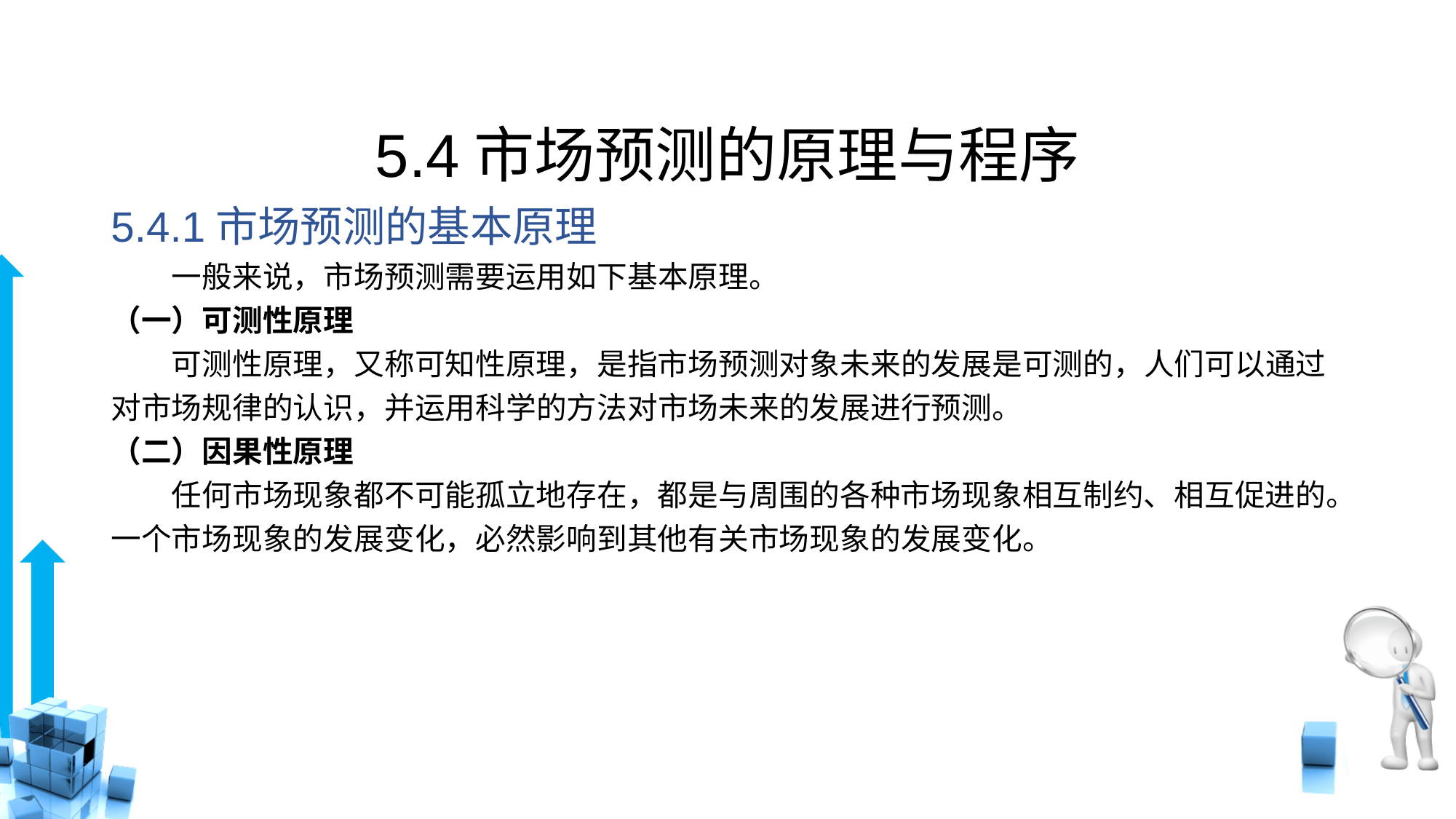

# 5.4市场预测的原理与程序
5.4.1市场预测的基本原理
　　一般来说，市场预测需要运用如下基本原理。
（一）可测性原理
　　可测性原理，又称可知性原理，是指市场预测对象未来的发展是可测的，人们可以通过对市场规律的认识，并运用科学的方法对市场未来的发展进行预测。
（二）因果性原理
　　任何市场现象都不可能孤立地存在，都是与周围的各种市场现象相互制约、相互促进的。一个市场现象的发展变化，必然影响到其他有关市场现象的发展变化。